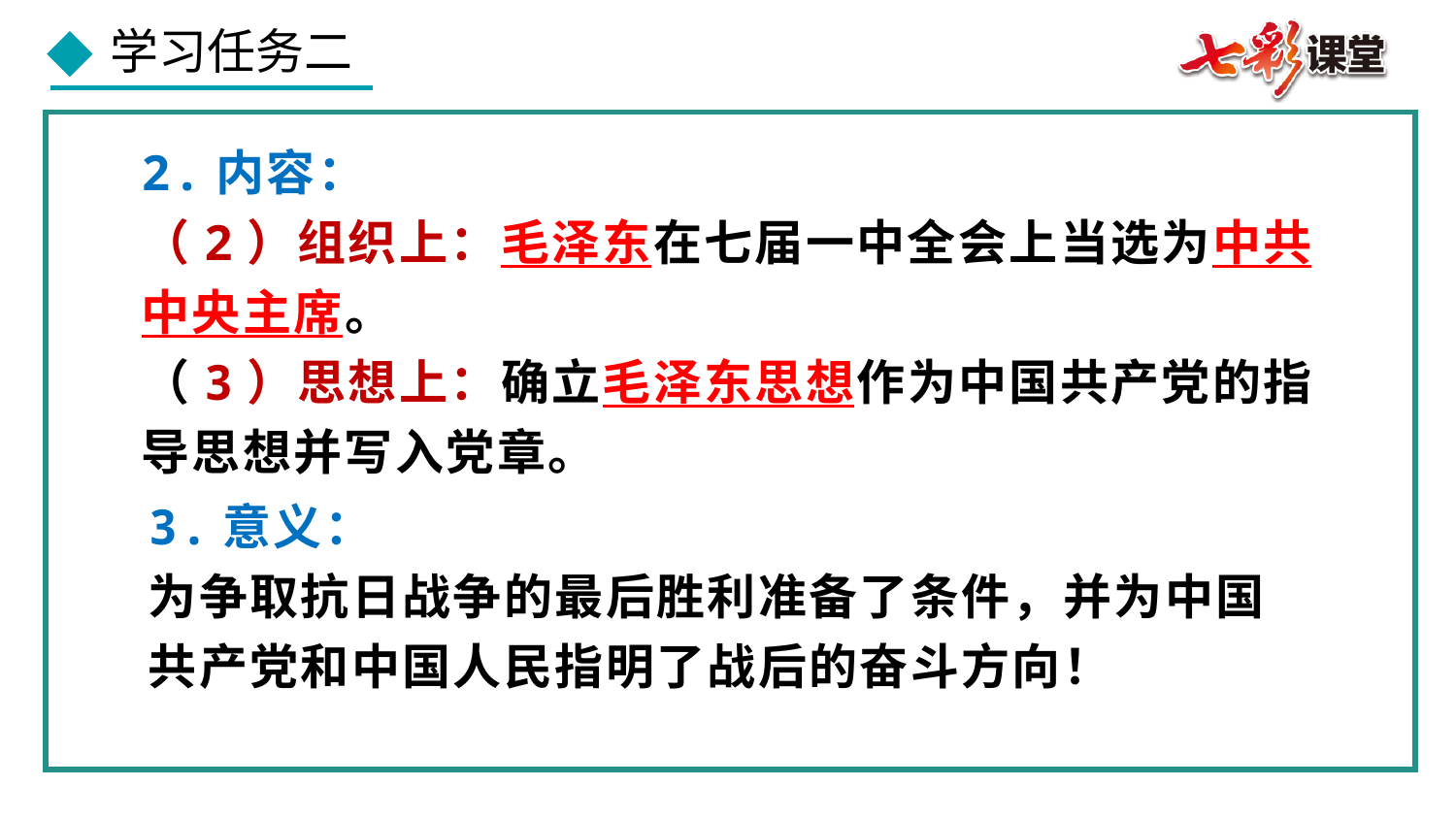

2.内容：
（2）组织上：毛泽东在七届一中全会上当选为中共
中央主席。
（3）思想上：确立毛泽东思想作为中国共产党的指
导思想并写入党章。
3.意义：
为争取抗日战争的最后胜利准备了条件，并为中国
共产党和中国人民指明了战后的奋斗方向！